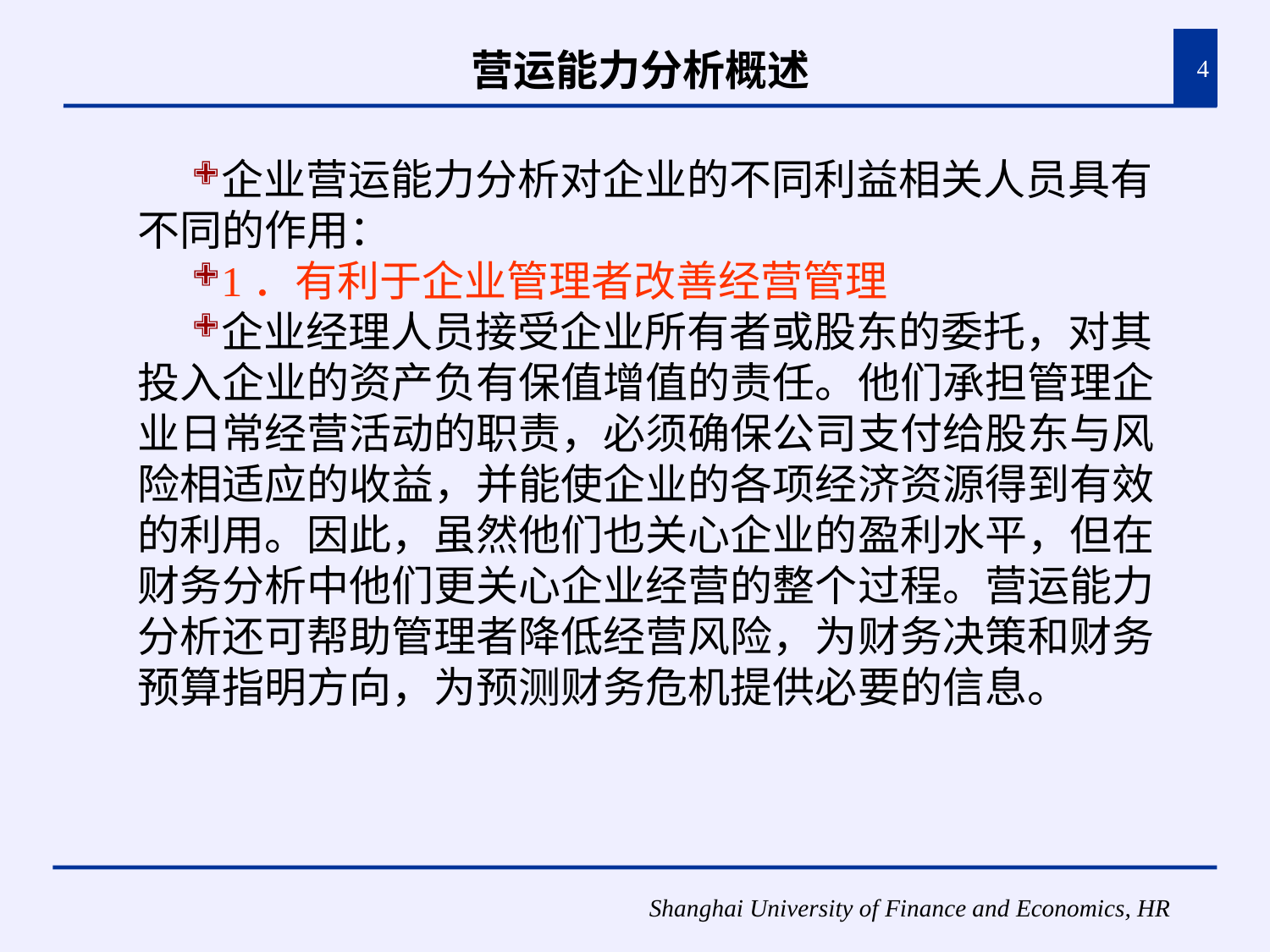

# 营运能力分析概述
4
企业营运能力分析对企业的不同利益相关人员具有不同的作用：
1．有利于企业管理者改善经营管理
企业经理人员接受企业所有者或股东的委托，对其投入企业的资产负有保值增值的责任。他们承担管理企业日常经营活动的职责，必须确保公司支付给股东与风险相适应的收益，并能使企业的各项经济资源得到有效的利用。因此，虽然他们也关心企业的盈利水平，但在财务分析中他们更关心企业经营的整个过程。营运能力分析还可帮助管理者降低经营风险，为财务决策和财务预算指明方向，为预测财务危机提供必要的信息。